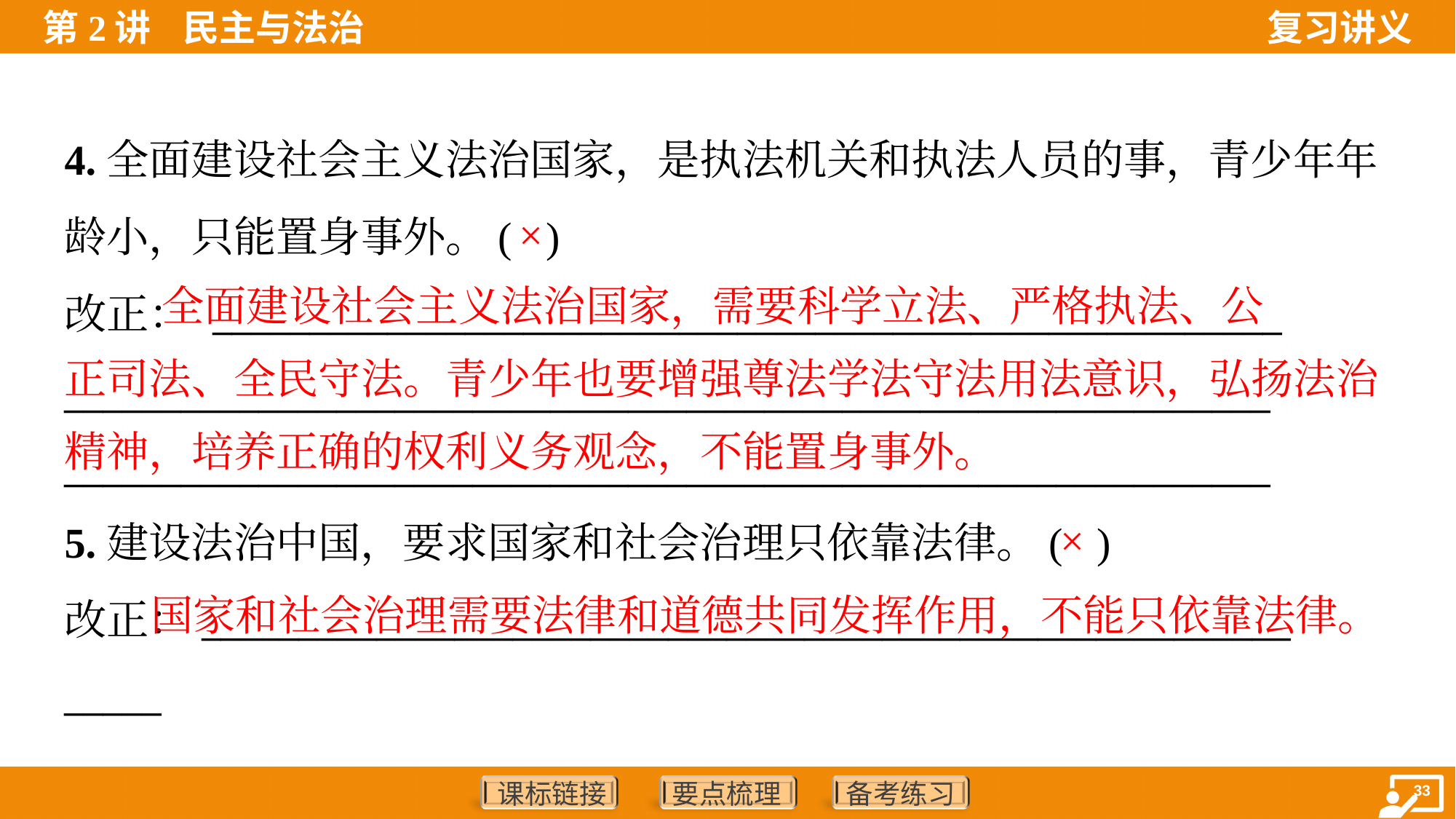

4.全面建设社会主义法治国家，是执法机关和执法人员的事，青少年年
龄小，只能置身事外。(   )
改正： _______________________________________________________
______________________________________________________________
______________________________________________________________
×
        全面建设社会主义法治国家，需要科学立法、严格执法、公
正司法、全民守法。青少年也要增强尊法学法守法用法意识，弘扬法治
精神，培养正确的权利义务观念，不能置身事外。
5.建设法治中国，要求国家和社会治理只依靠法律。(   )
改正：________________________________________________________
_____
×
       国家和社会治理需要法律和道德共同发挥作用，不能只依靠法律。